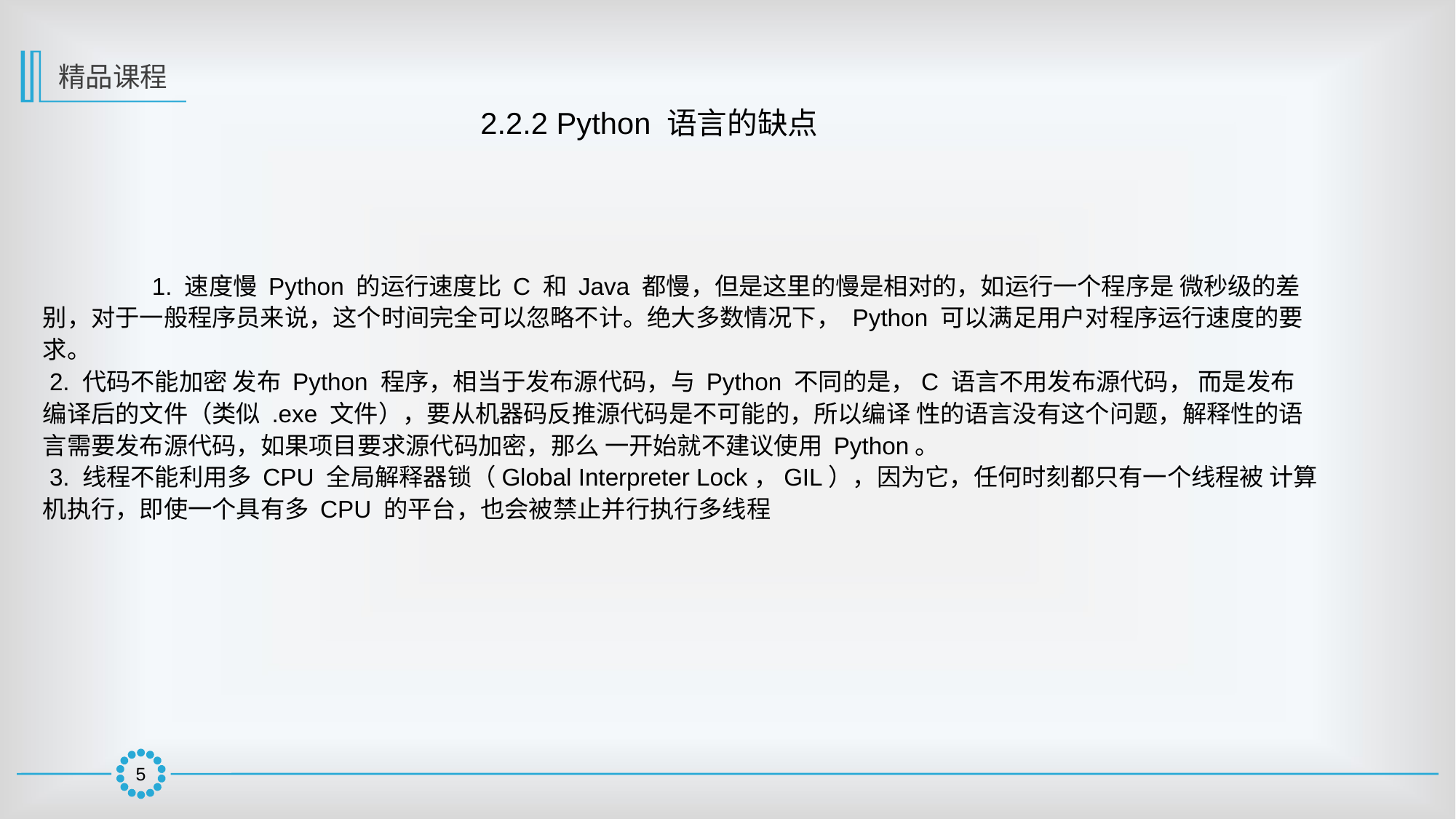

精品课程
2.2.2 Python 语言的缺点
	1. 速度慢 Python 的运行速度比 C 和 Java 都慢，但是这里的慢是相对的，如运行一个程序是 微秒级的差别，对于一般程序员来说，这个时间完全可以忽略不计。绝大多数情况下， Python 可以满足用户对程序运行速度的要求。
 2. 代码不能加密 发布 Python 程序，相当于发布源代码，与 Python 不同的是，C 语言不用发布源代码， 而是发布编译后的文件（类似 .exe 文件），要从机器码反推源代码是不可能的，所以编译 性的语言没有这个问题，解释性的语言需要发布源代码，如果项目要求源代码加密，那么 一开始就不建议使用 Python。
 3. 线程不能利用多 CPU 全局解释器锁（Global Interpreter Lock，GIL），因为它，任何时刻都只有一个线程被 计算机执行，即使一个具有多 CPU 的平台，也会被禁止并行执行多线程

5